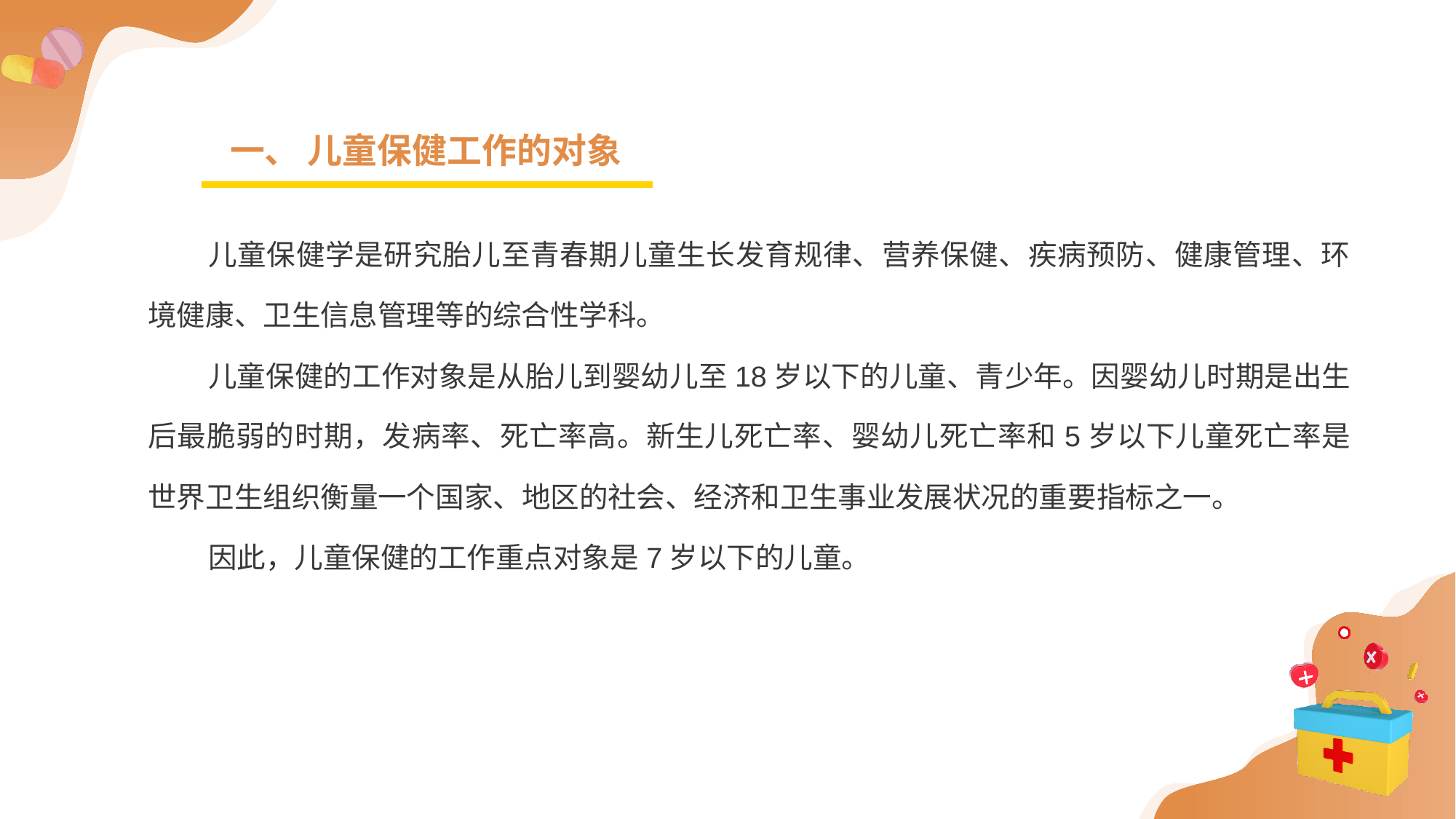

一、 儿童保健工作的对象
儿童保健学是研究胎儿至青春期儿童生长发育规律、营养保健、疾病预防、健康管理、环境健康、卫生信息管理等的综合性学科。
儿童保健的工作对象是从胎儿到婴幼儿至18岁以下的儿童、青少年。因婴幼儿时期是出生后最脆弱的时期，发病率、死亡率高。新生儿死亡率、婴幼儿死亡率和5岁以下儿童死亡率是世界卫生组织衡量一个国家、地区的社会、经济和卫生事业发展状况的重要指标之一。
因此，儿童保健的工作重点对象是7岁以下的儿童。